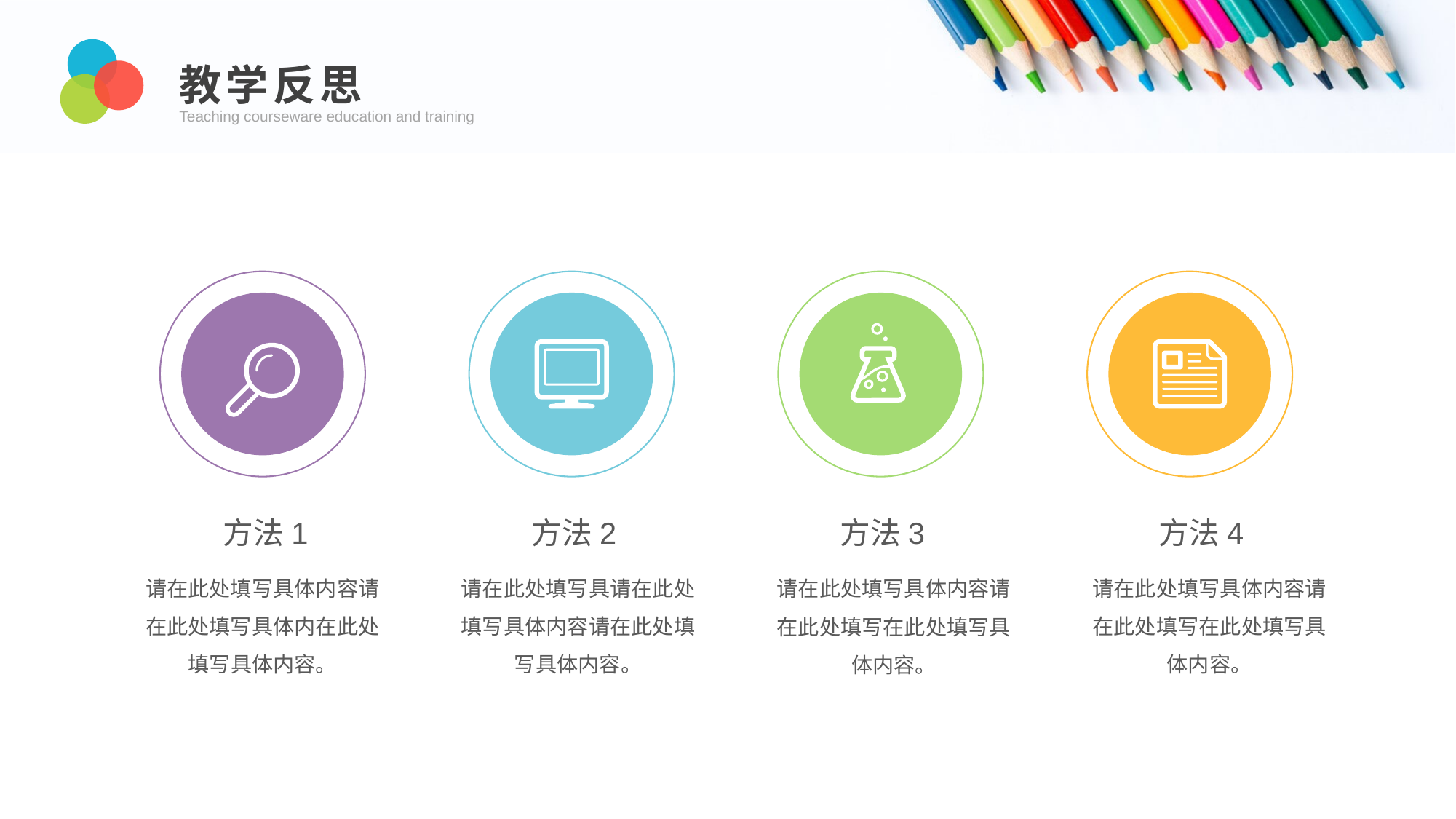

教学反思
Teaching courseware education and training

方法1
请在此处填写具体内容请在此处填写具体内在此处填写具体内容。
方法2
请在此处填写具请在此处填写具体内容请在此处填写具体内容。
方法3
请在此处填写具体内容请在此处填写在此处填写具体内容。
方法4
请在此处填写具体内容请在此处填写在此处填写具体内容。